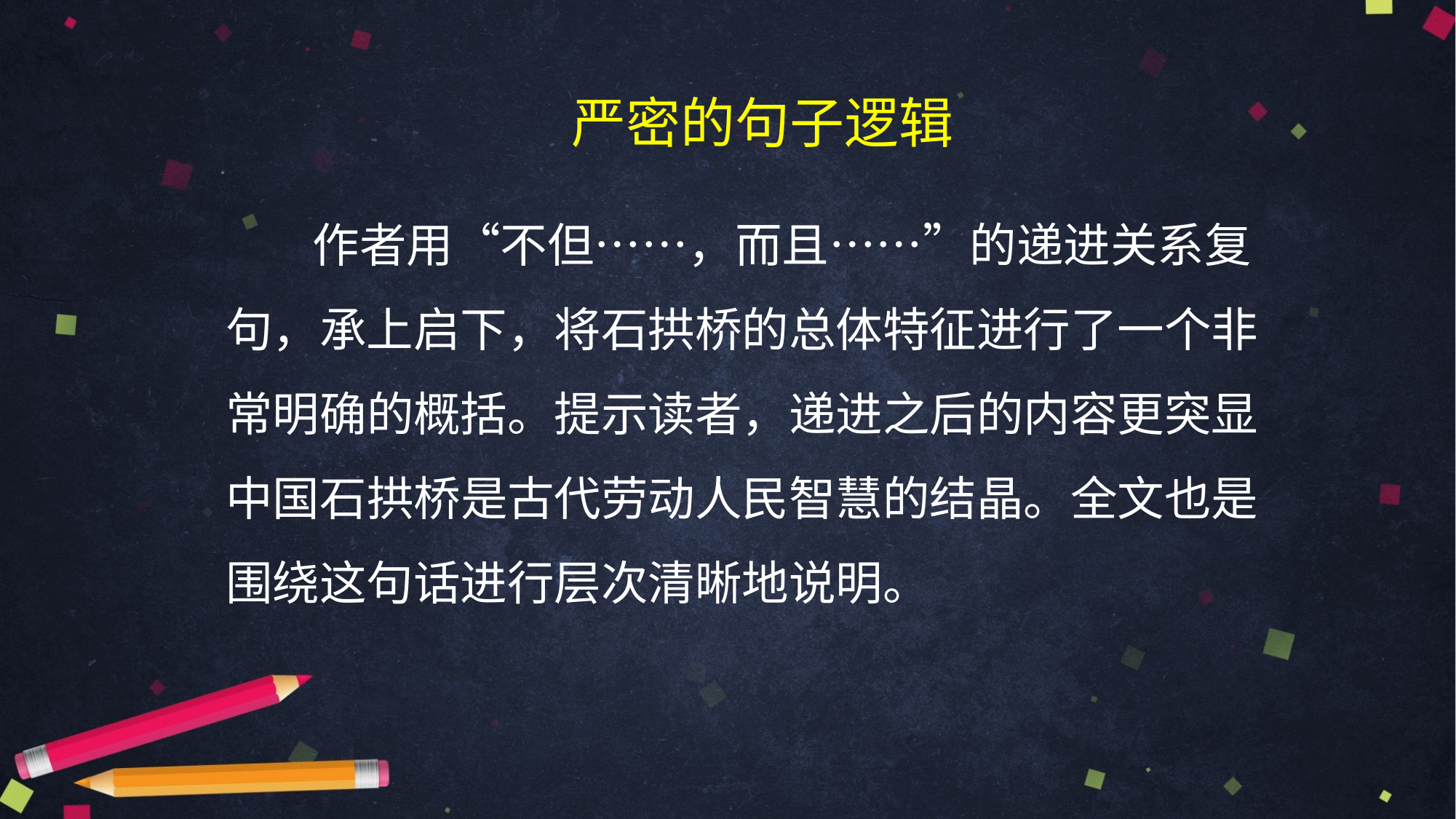

严密的句子逻辑
  作者用“不但……，而且……”的递进关系复句，承上启下，将石拱桥的总体特征进行了一个非常明确的概括。提示读者，递进之后的内容更突显中国石拱桥是古代劳动人民智慧的结晶。全文也是围绕这句话进行层次清晰地说明。